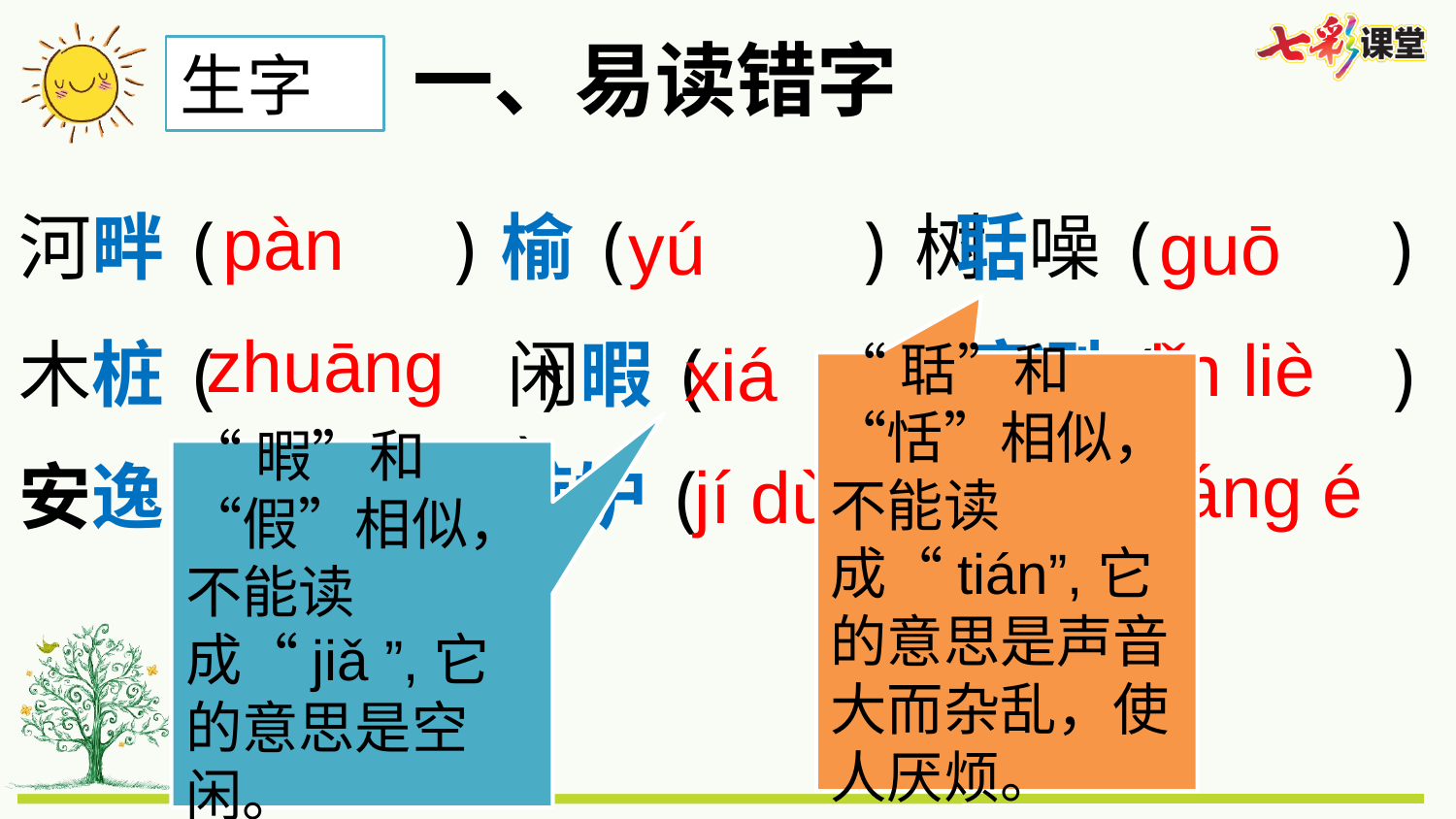

一、易读错字
生字
pàn
河畔(     )
榆(     )树
聒噪(     )
yú
guō
zhuāng
lǐn liè
木桩(       )
闲暇(     )
xiá
凛冽(     )
“聒”和“恬”相似，不能读成“tián”,它的意思是声音大而杂乱，使人厌烦。
cháng é
“暇”和“假”相似，不能读成“jiǎ ”,它的意思是空闲。
安逸(     )
yì
嫉妒(     )
jí dù
嫦娥(        )